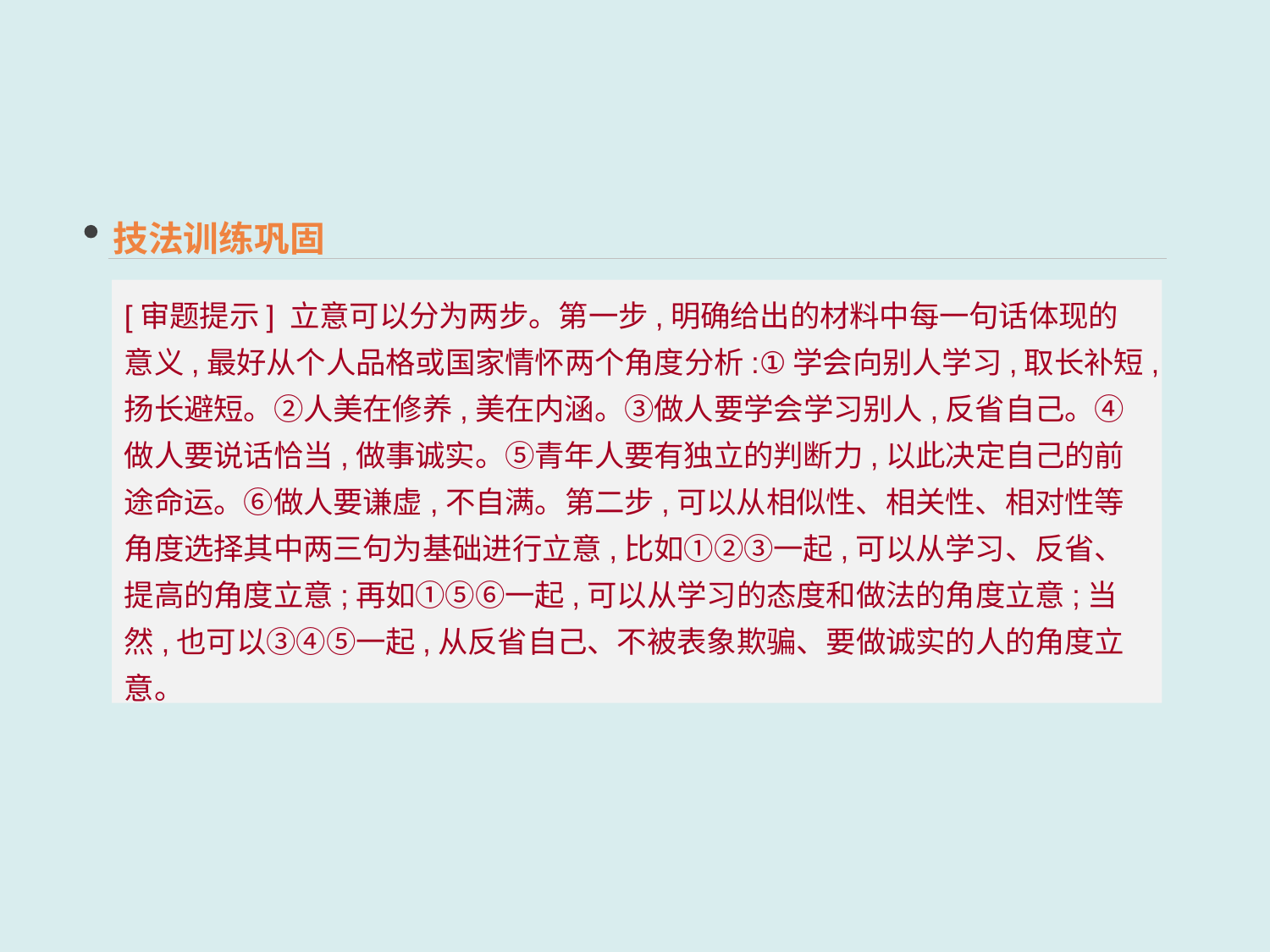

技法训练巩固

[审题提示] 立意可以分为两步。第一步,明确给出的材料中每一句话体现的意义,最好从个人品格或国家情怀两个角度分析:①学会向别人学习,取长补短,扬长避短。②人美在修养,美在内涵。③做人要学会学习别人,反省自己。④做人要说话恰当,做事诚实。⑤青年人要有独立的判断力,以此决定自己的前途命运。⑥做人要谦虚,不自满。第二步,可以从相似性、相关性、相对性等角度选择其中两三句为基础进行立意,比如①②③一起,可以从学习、反省、提高的角度立意;再如①⑤⑥一起,可以从学习的态度和做法的角度立意;当然,也可以③④⑤一起,从反省自己、不被表象欺骗、要做诚实的人的角度立意。